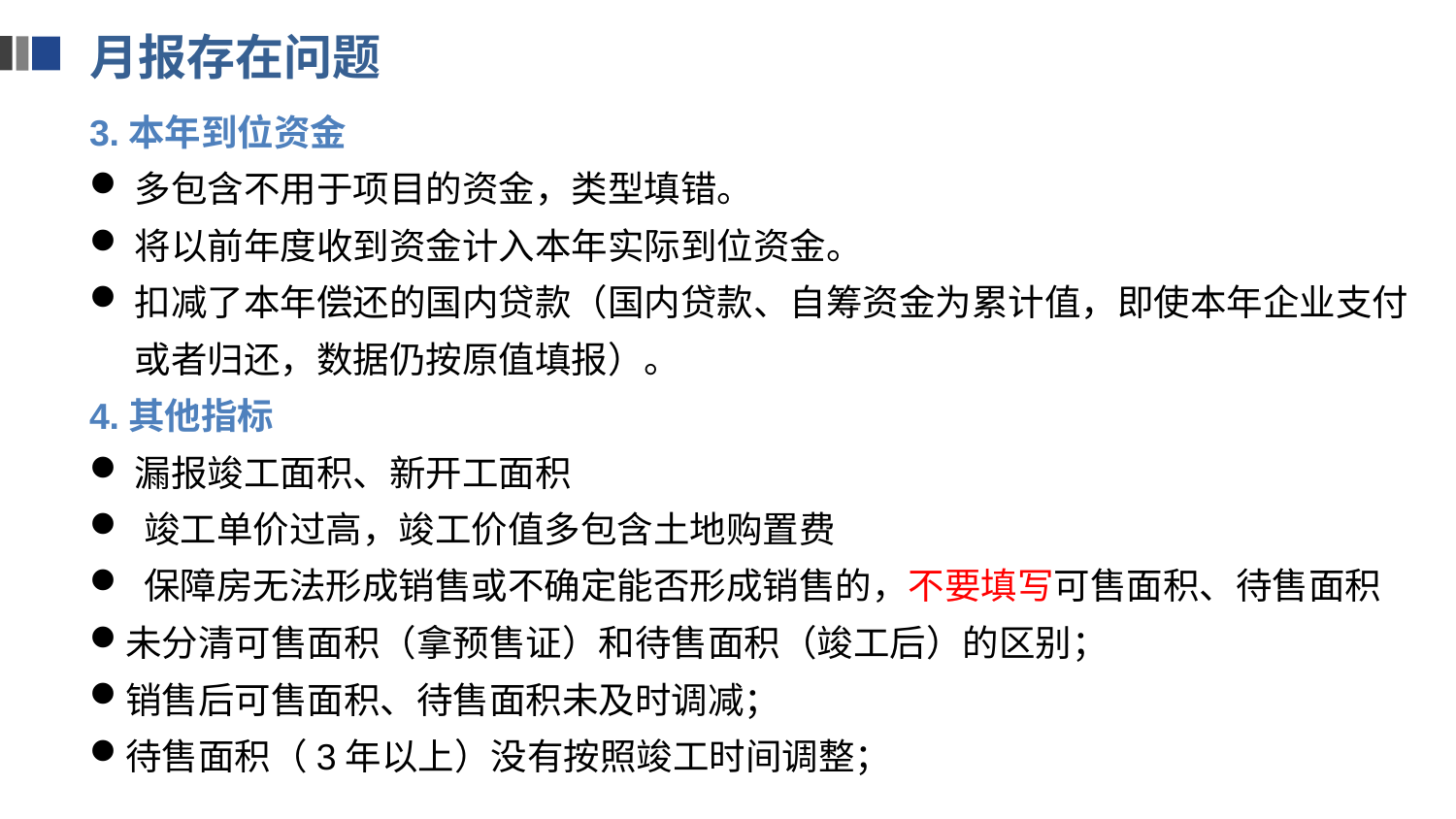

月报存在问题

3.本年到位资金
多包含不用于项目的资金，类型填错。
将以前年度收到资金计入本年实际到位资金。
扣减了本年偿还的国内贷款（国内贷款、自筹资金为累计值，即使本年企业支付或者归还，数据仍按原值填报）。
4.其他指标
漏报竣工面积、新开工面积
竣工单价过高，竣工价值多包含土地购置费
保障房无法形成销售或不确定能否形成销售的，不要填写可售面积、待售面积
未分清可售面积（拿预售证）和待售面积（竣工后）的区别；
销售后可售面积、待售面积未及时调减；
待售面积（3年以上）没有按照竣工时间调整；